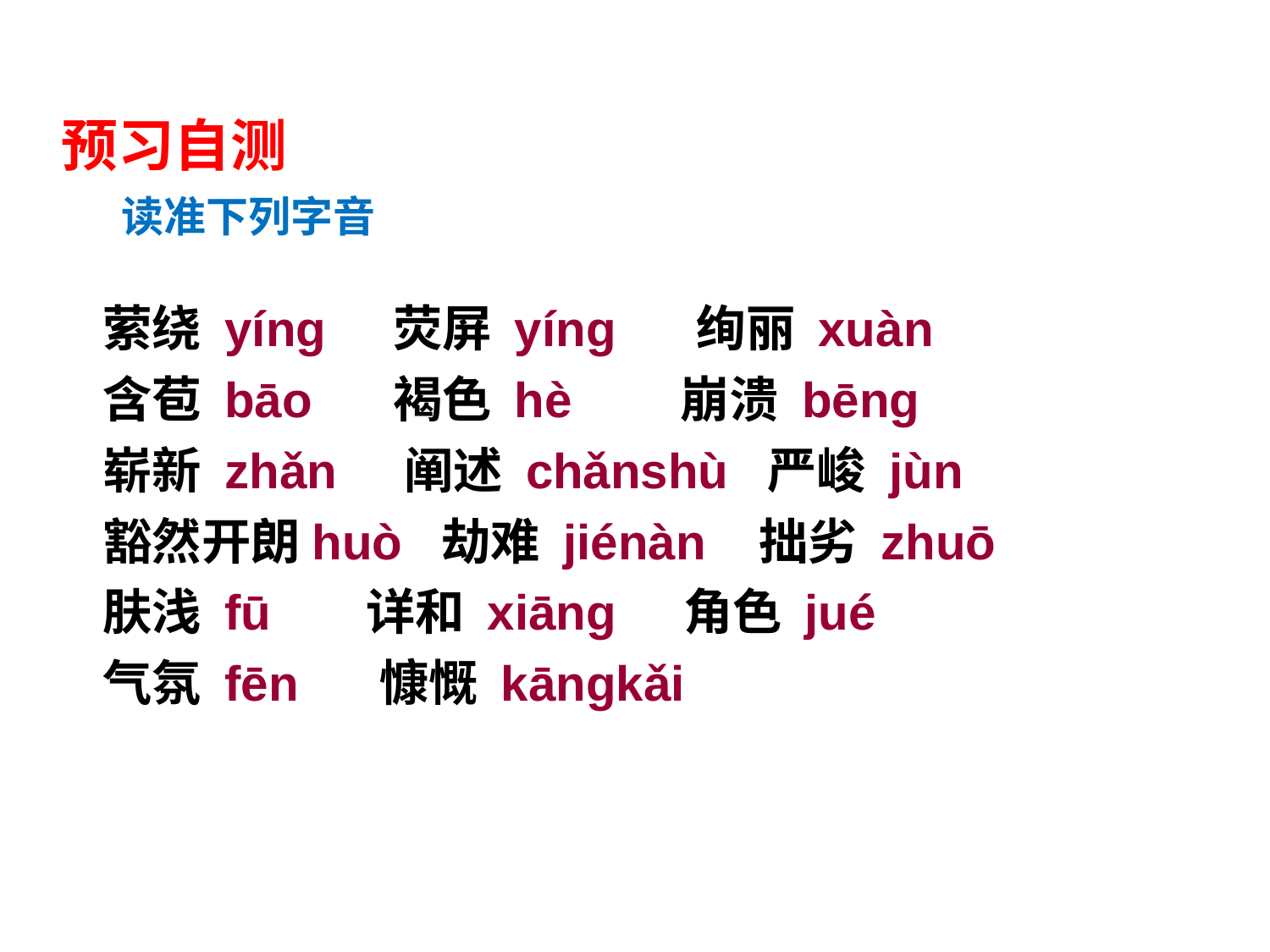

预习自测
读准下列字音
萦绕 yíng    荧屏 yíng     绚丽 xuàn
含苞 bāo     褐色 hè       崩溃 bēng
崭新 zhǎn    阐述 chǎnshù  严峻 jùn
豁然开朗huò  劫难 jiénàn   拙劣 zhuō
肤浅 fū      详和 xiāng    角色 jué
气氛 fēn     慷慨 kāngkǎi